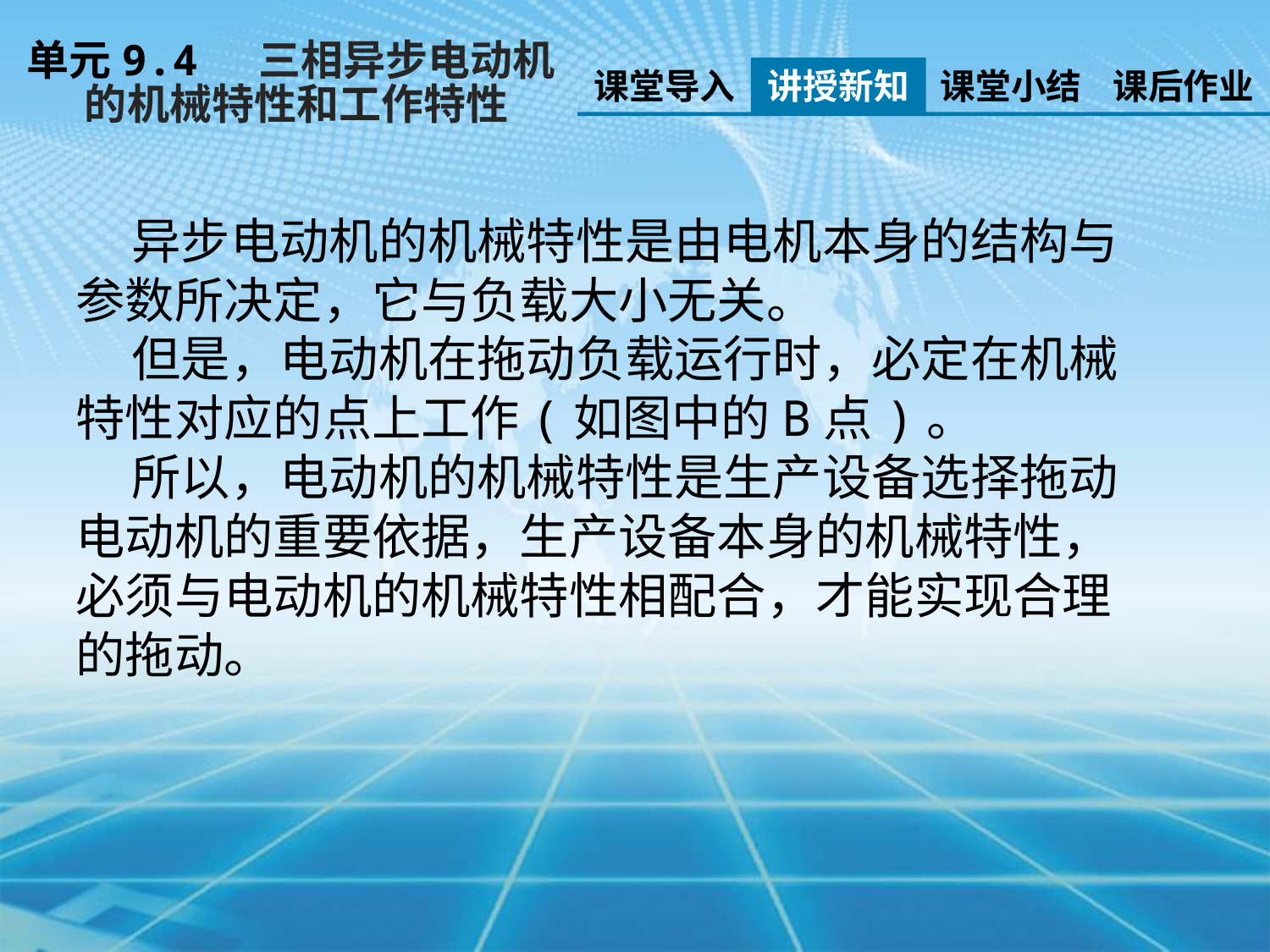

单元9.4  三相异步电动机
     的机械特性和工作特性
课堂导入
讲授新知
课堂小结
课后作业
    异步电动机的机械特性是由电机本身的结构与参数所决定，它与负载大小无关。
    但是，电动机在拖动负载运行时，必定在机械特性对应的点上工作(如图中的B点)。
    所以，电动机的机械特性是生产设备选择拖动电动机的重要依据，生产设备本身的机械特性，必须与电动机的机械特性相配合，才能实现合理的拖动。